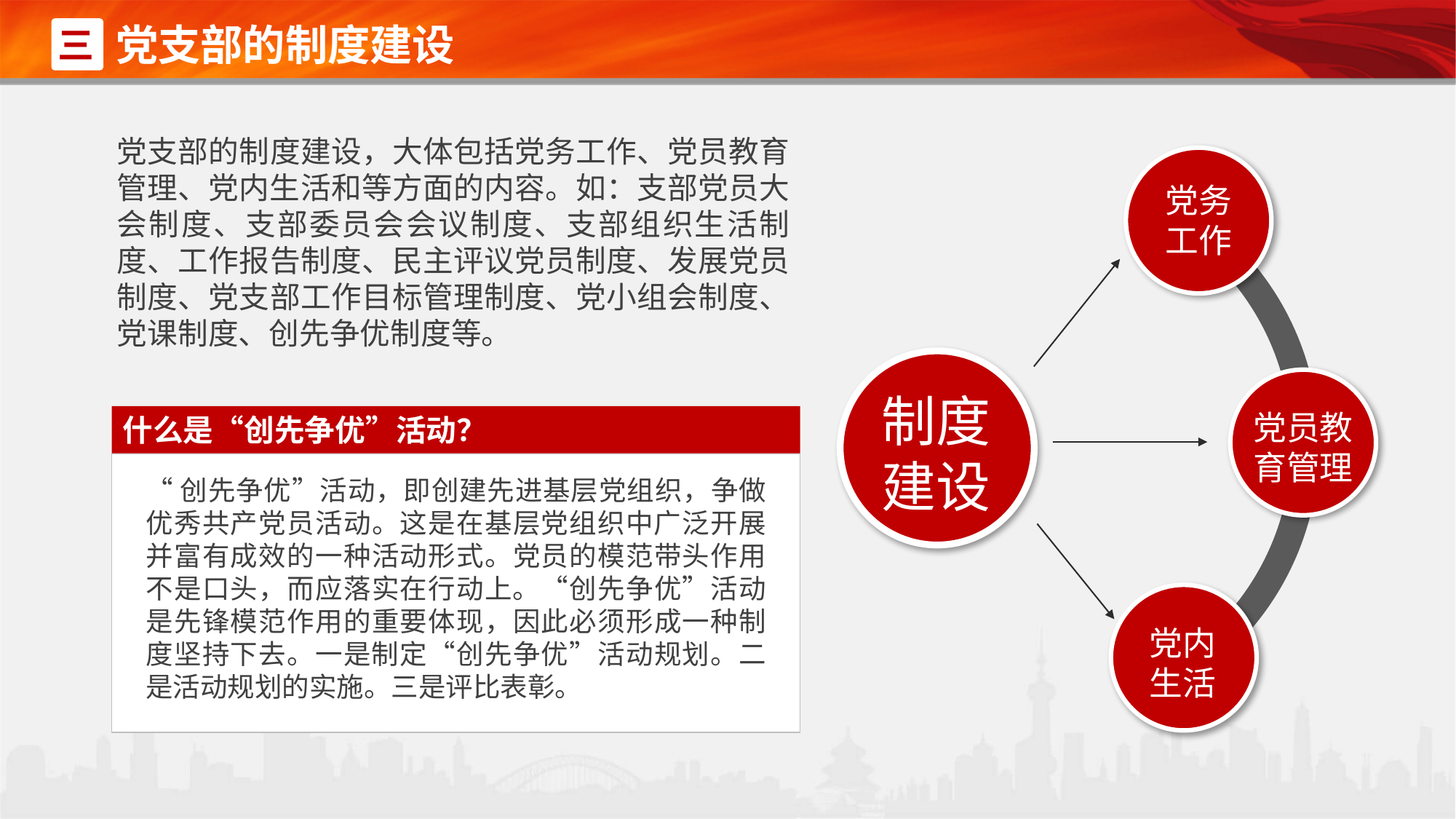

党支部的制度建设
三

党支部的制度建设，大体包括党务工作、党员教育管理、党内生活和等方面的内容。如：支部党员大会制度、支部委员会会议制度、支部组织生活制度、工作报告制度、民主评议党员制度、发展党员制度、党支部工作目标管理制度、党小组会制度、党课制度、创先争优制度等。

党务工作

制度建设
党员教育管理
什么是“创先争优”活动？

“创先争优”活动，即创建先进基层党组织，争做优秀共产党员活动。这是在基层党组织中广泛开展并富有成效的一种活动形式。党员的模范带头作用不是口头，而应落实在行动上。“创先争优”活动是先锋模范作用的重要体现，因此必须形成一种制度坚持下去。一是制定“创先争优”活动规划。二是活动规划的实施。三是评比表彰。

党内生活